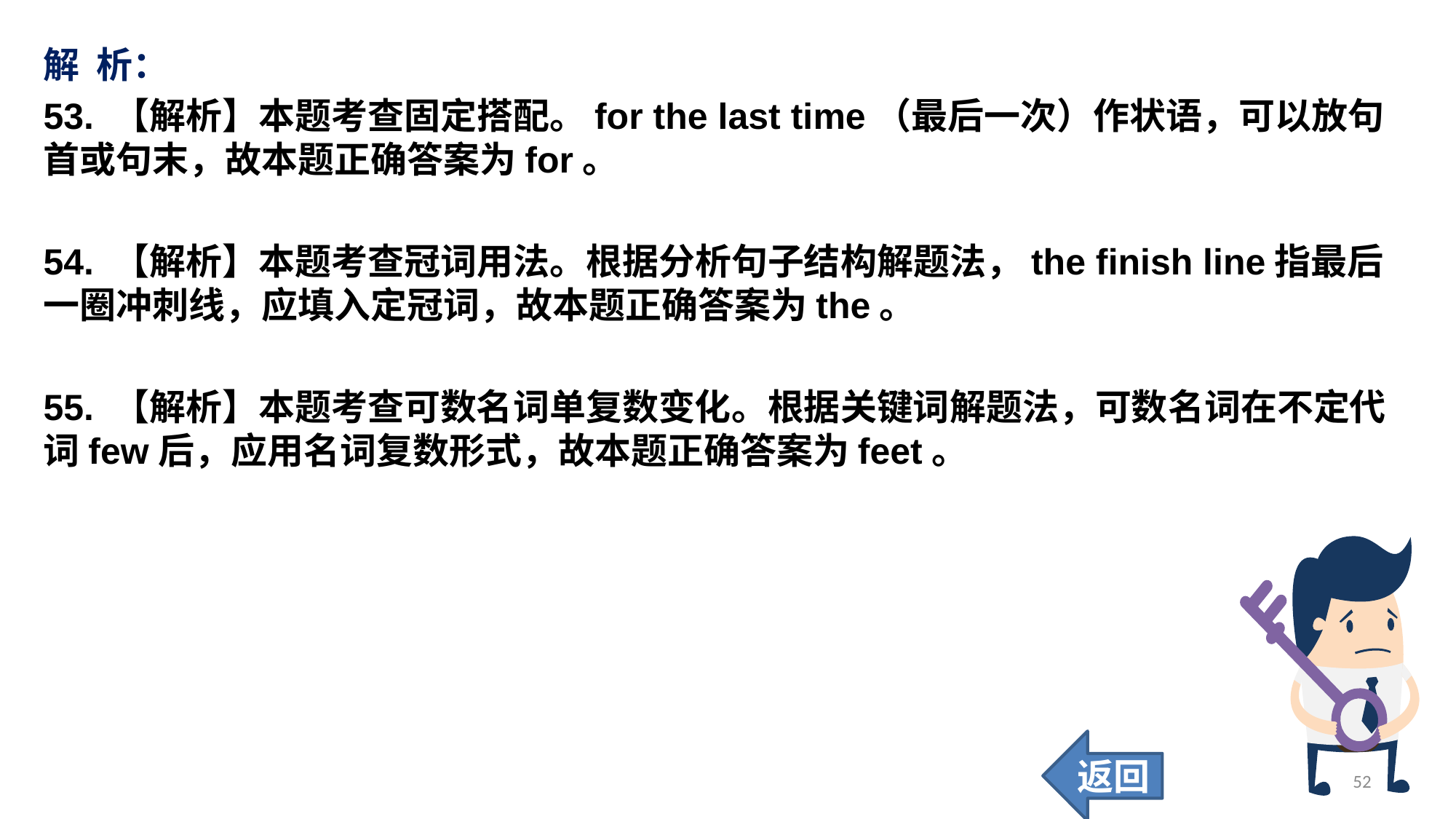

解  析：
53. 【解析】本题考查固定搭配。for the last time（最后一次）作状语，可以放句首或句末，故本题正确答案为for。

54. 【解析】本题考查冠词用法。根据分析句子结构解题法，the finish line指最后一圈冲刺线，应填入定冠词，故本题正确答案为the。

55. 【解析】本题考查可数名词单复数变化。根据关键词解题法，可数名词在不定代词few后，应用名词复数形式，故本题正确答案为feet。

返回
52